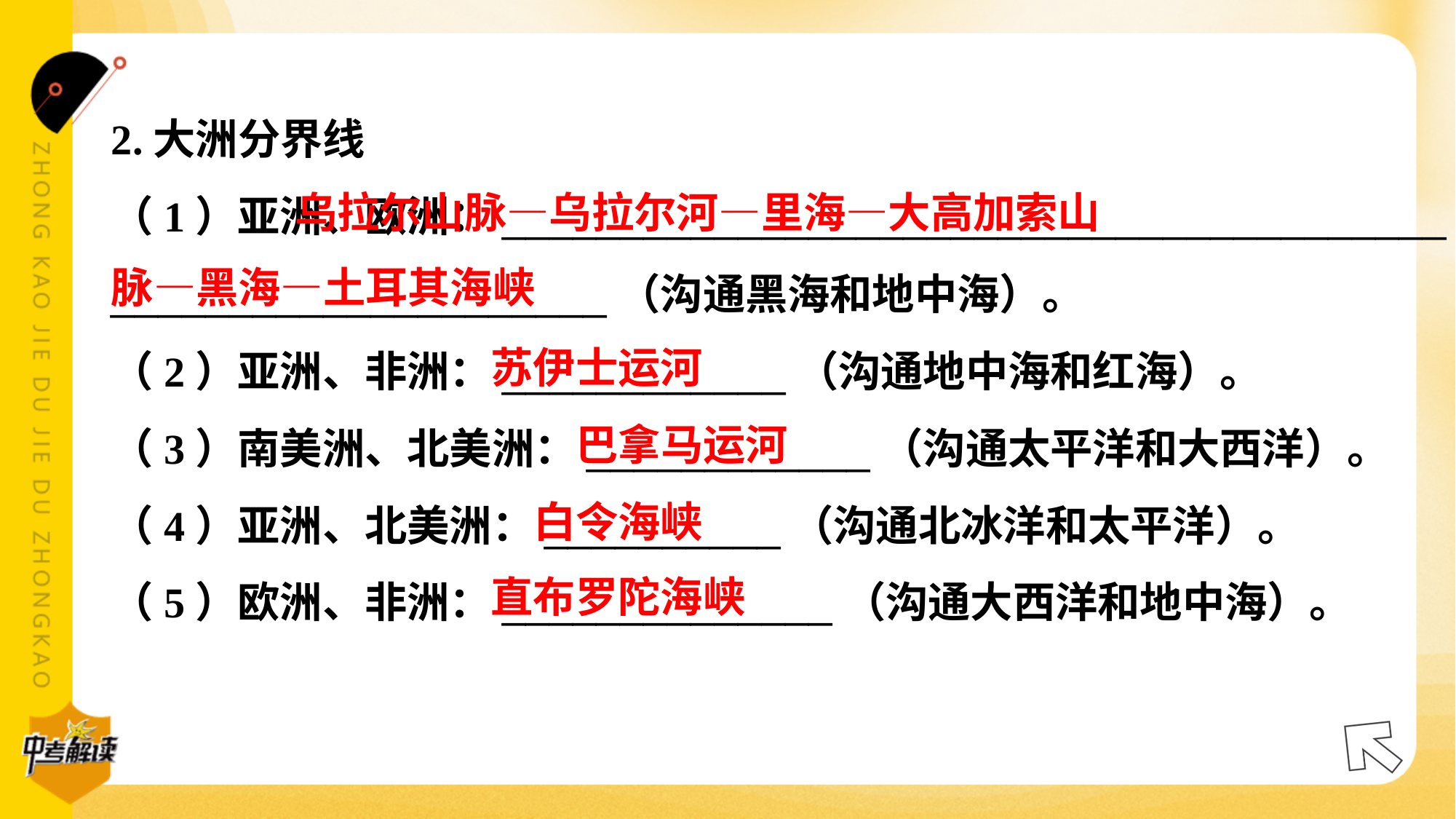

2.大洲分界线
（1）亚洲、欧洲：________________________________________
_____________________（沟通黑海和地中海）。
（2）亚洲、非洲：____________（沟通地中海和红海）。
（3）南美洲、北美洲：____________（沟通太平洋和大西洋）。
（4）亚洲、北美洲：__________（沟通北冰洋和太平洋）。
（5）欧洲、非洲：______________（沟通大西洋和地中海）。#2.5
                  乌拉尔山脉—乌拉尔河—里海—大高加索山
脉—黑海—土耳其海峡
苏伊士运河
巴拿马运河
白令海峡
直布罗陀海峡